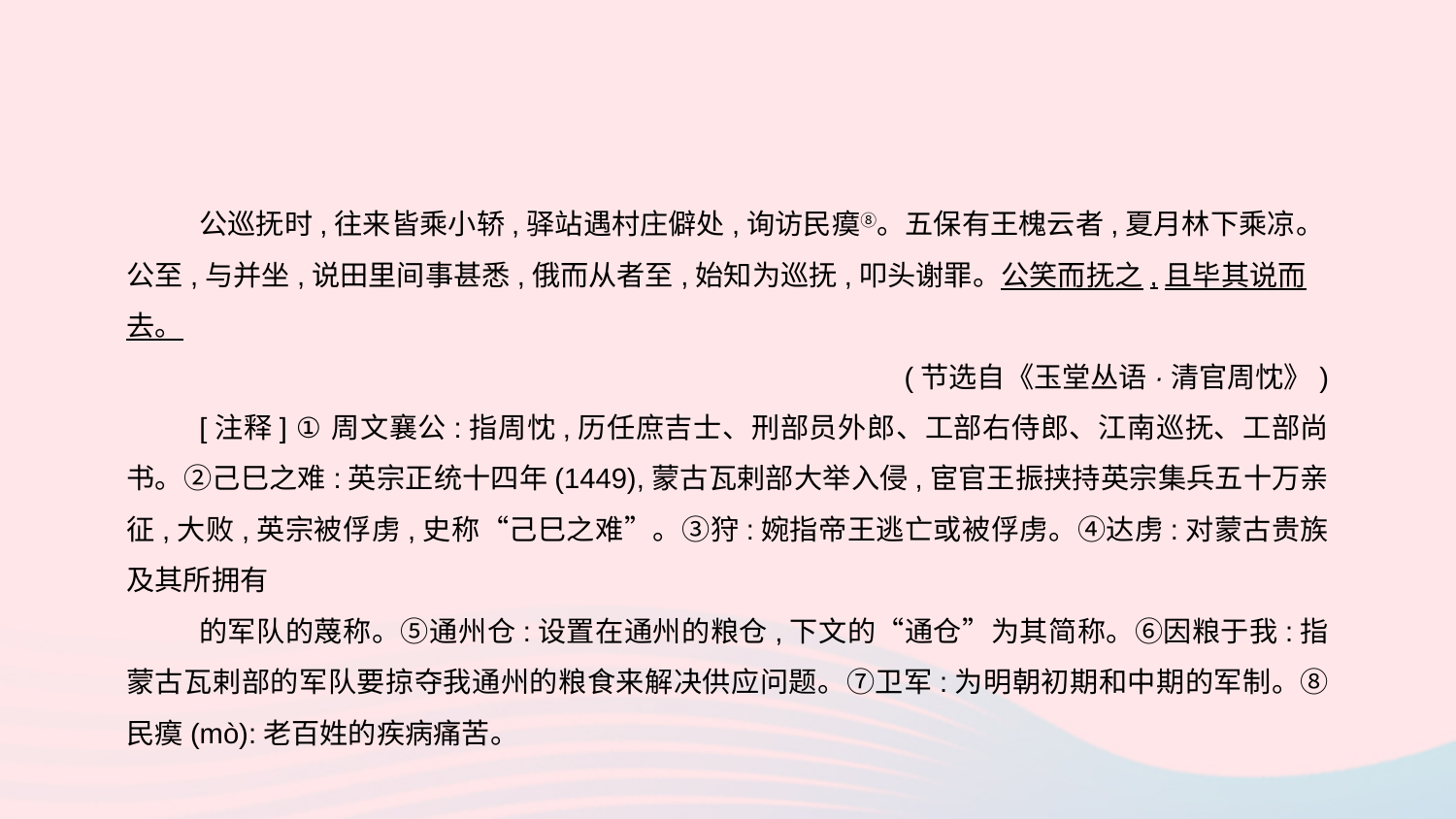

公巡抚时,往来皆乘小轿,驿站遇村庄僻处,询访民瘼⑧。五保有王槐云者,夏月林下乘凉。公至,与并坐,说田里间事甚悉,俄而从者至,始知为巡抚,叩头谢罪。公笑而抚之,且毕其说而去。
(节选自《玉堂丛语·清官周忱》)
[注释] ①周文襄公:指周忱,历任庶吉士、刑部员外郎、工部右侍郎、江南巡抚、工部尚书。②己巳之难:英宗正统十四年(1449),蒙古瓦剌部大举入侵,宦官王振挟持英宗集兵五十万亲征,大败,英宗被俘虏,史称“己巳之难”。③狩:婉指帝王逃亡或被俘虏。④达虏:对蒙古贵族及其所拥有
的军队的蔑称。⑤通州仓:设置在通州的粮仓,下文的“通仓”为其简称。⑥因粮于我:指蒙古瓦剌部的军队要掠夺我通州的粮食来解决供应问题。⑦卫军:为明朝初期和中期的军制。⑧民瘼(mò):老百姓的疾病痛苦。